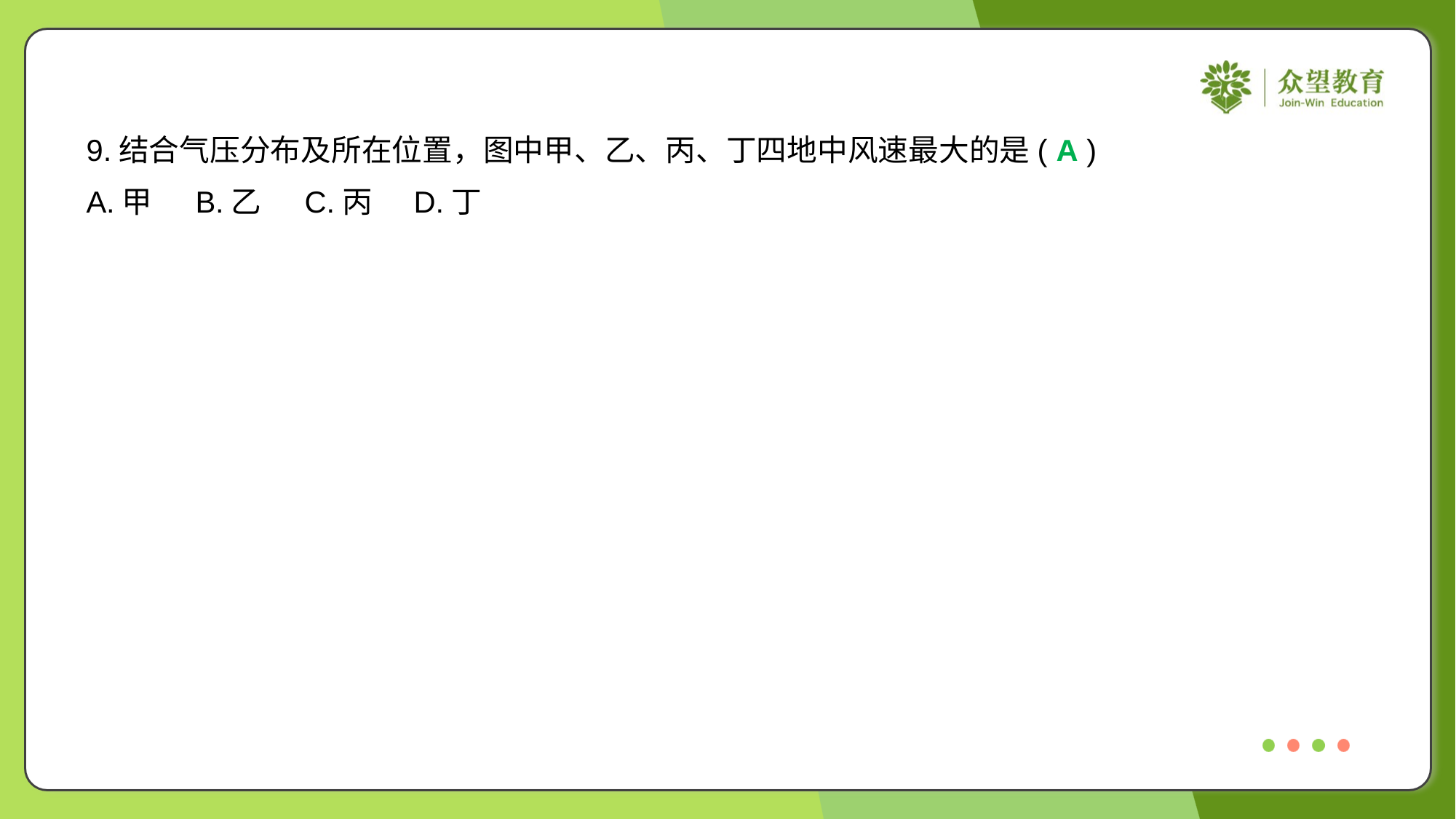

9.结合气压分布及所在位置，图中甲、乙、丙、丁四地中风速最大的是(     )
A
A.甲	B.乙	C.丙	D.丁